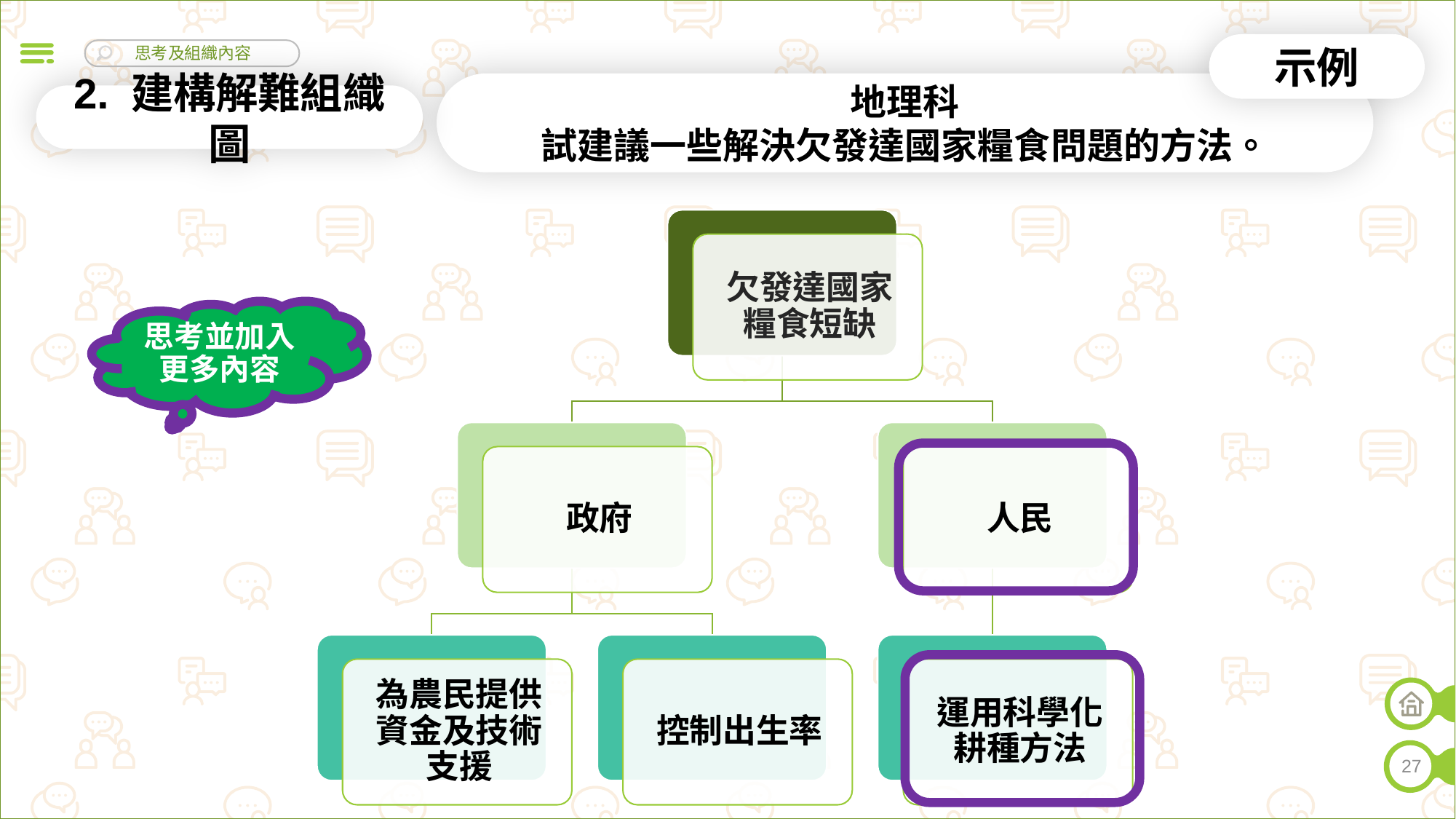

示例
地理科
試建議一些解決欠發達國家糧食問題的方法。
2. 建構解難組織圖
欠發達國家糧食短缺
政府
為農民提供資金及技術支援
控制出生率
人民
運用科學化耕種方法
思考並加入更多內容

27